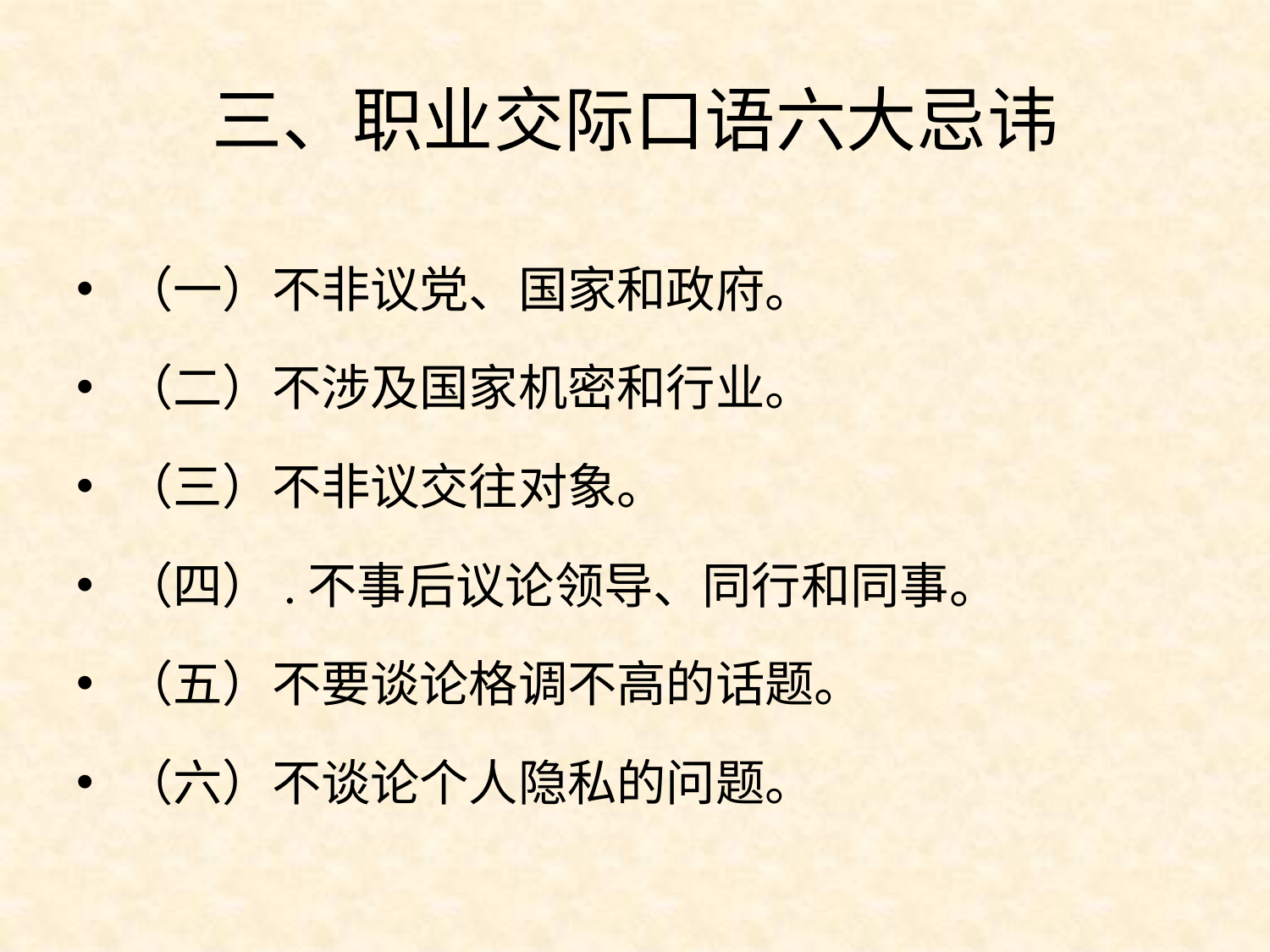

# 三、职业交际口语六大忌讳
（一）不非议党、国家和政府。
（二）不涉及国家机密和行业。
（三）不非议交往对象。
（四）.不事后议论领导、同行和同事。
（五）不要谈论格调不高的话题。
（六）不谈论个人隐私的问题。